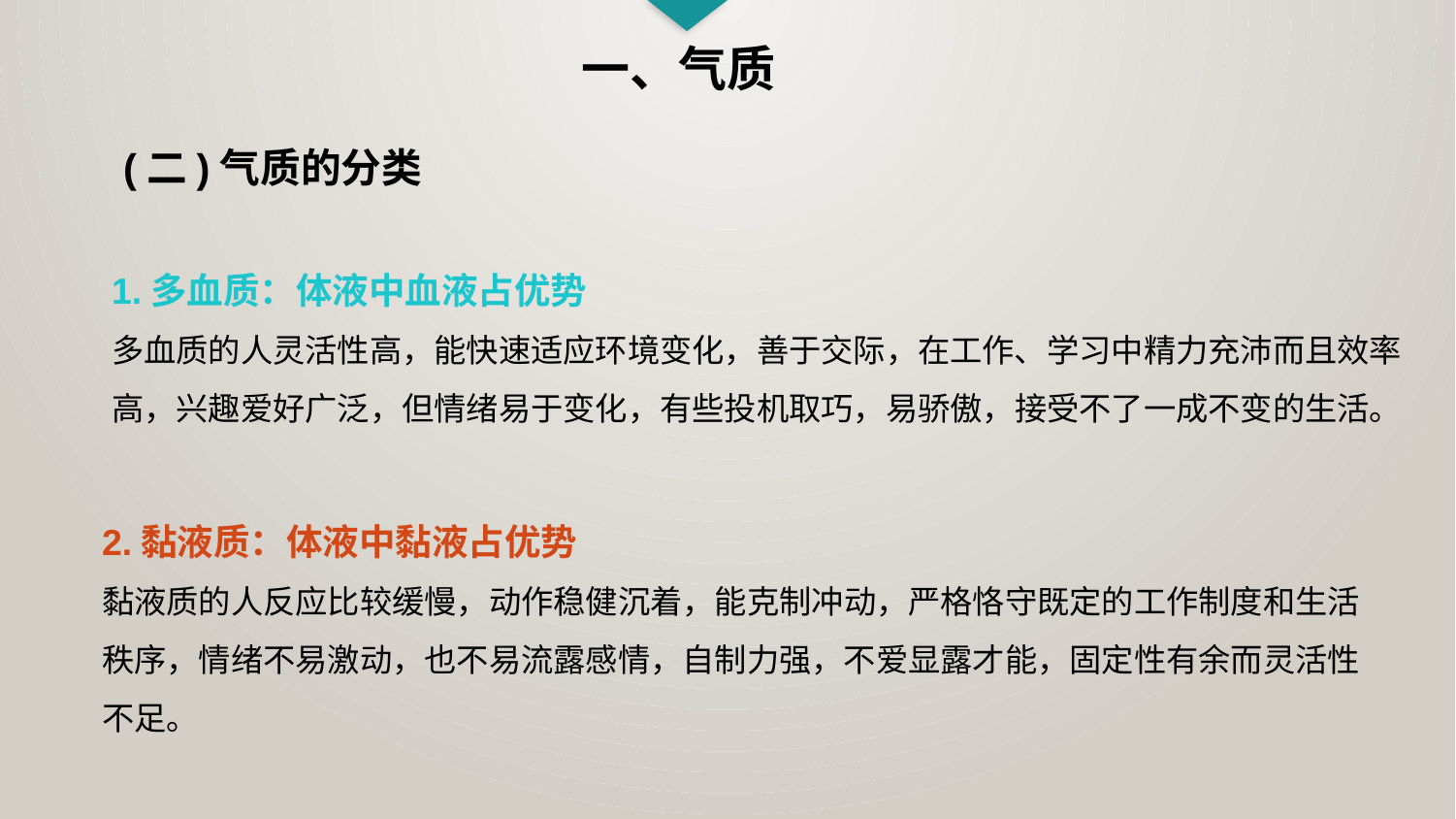

一、气质
(二)气质的分类
1.多血质：体液中血液占优势
多血质的人灵活性高，能快速适应环境变化，善于交际，在工作、学习中精力充沛而且效率高，兴趣爱好广泛，但情绪易于变化，有些投机取巧，易骄傲，接受不了一成不变的生活。
2.黏液质：体液中黏液占优势
黏液质的人反应比较缓慢，动作稳健沉着，能克制冲动，严格恪守既定的工作制度和生活秩序，情绪不易激动，也不易流露感情，自制力强，不爱显露才能，固定性有余而灵活性不足。
27